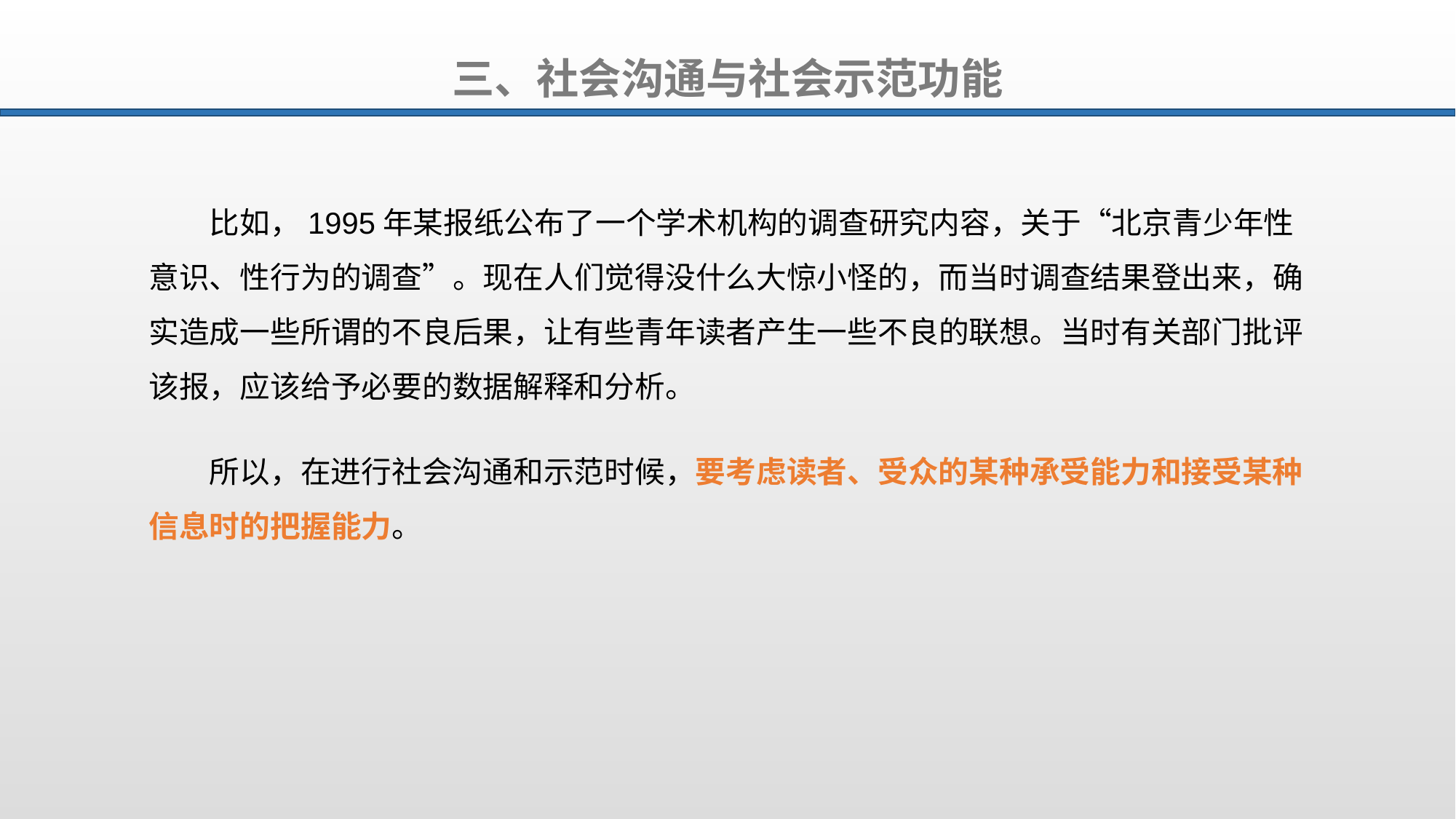

三、社会沟通与社会示范功能

比如，1995年某报纸公布了一个学术机构的调查研究内容，关于“北京青少年性意识、性行为的调查”。现在人们觉得没什么大惊小怪的，而当时调查结果登出来，确实造成一些所谓的不良后果，让有些青年读者产生一些不良的联想。当时有关部门批评该报，应该给予必要的数据解释和分析。
所以，在进行社会沟通和示范时候，要考虑读者、受众的某种承受能力和接受某种信息时的把握能力。